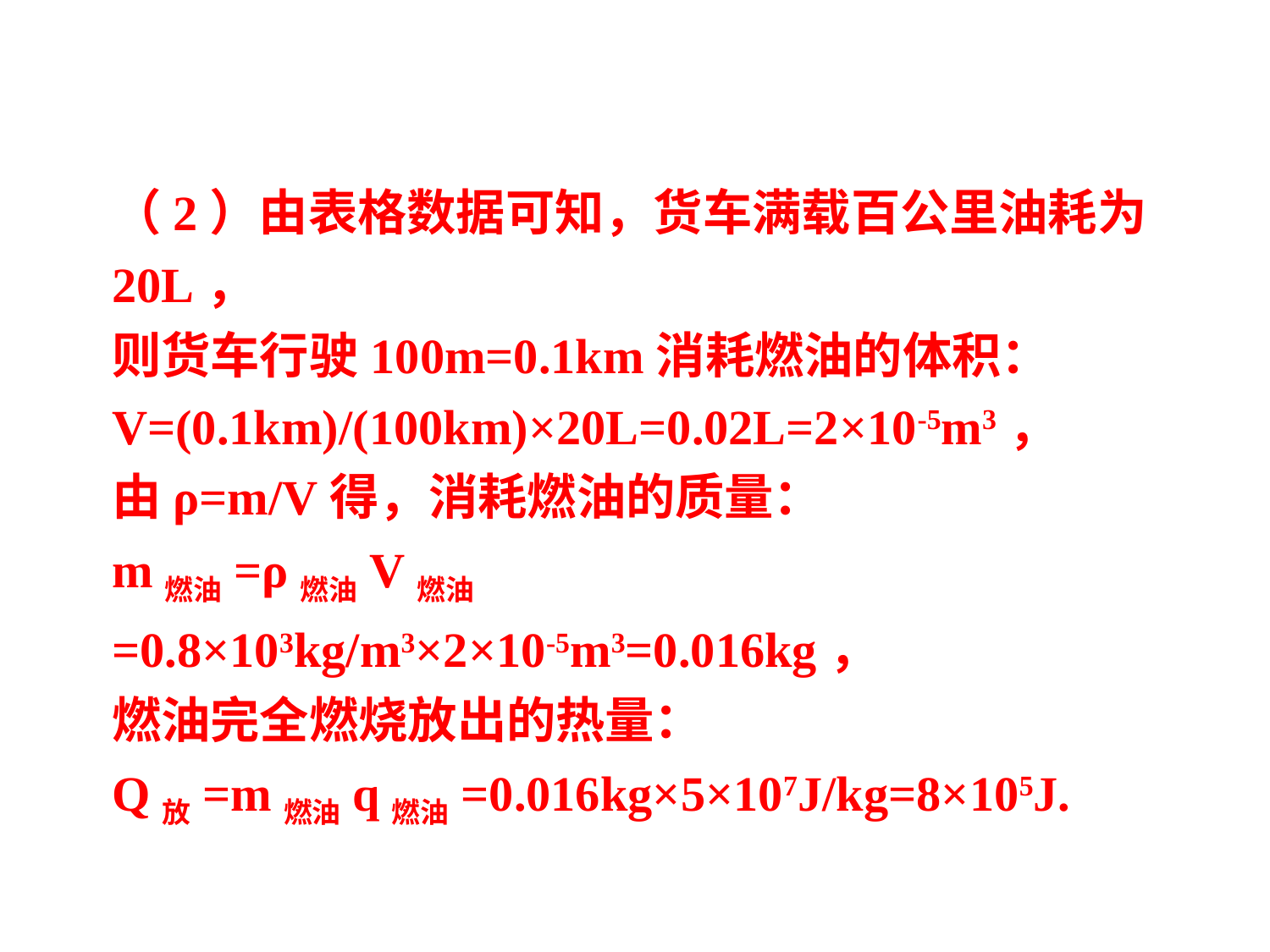

（2）由表格数据可知，货车满载百公里油耗为20L，
则货车行驶100m=0.1km消耗燃油的体积：
V=(0.1km)/(100km)×20L=0.02L=2×10-5m3，
由ρ=m/V得，消耗燃油的质量：
m燃油=ρ燃油V燃油
=0.8×103kg/m3×2×10-5m3=0.016kg，
燃油完全燃烧放出的热量：
Q放=m燃油q燃油=0.016kg×5×107J/kg=8×105J.